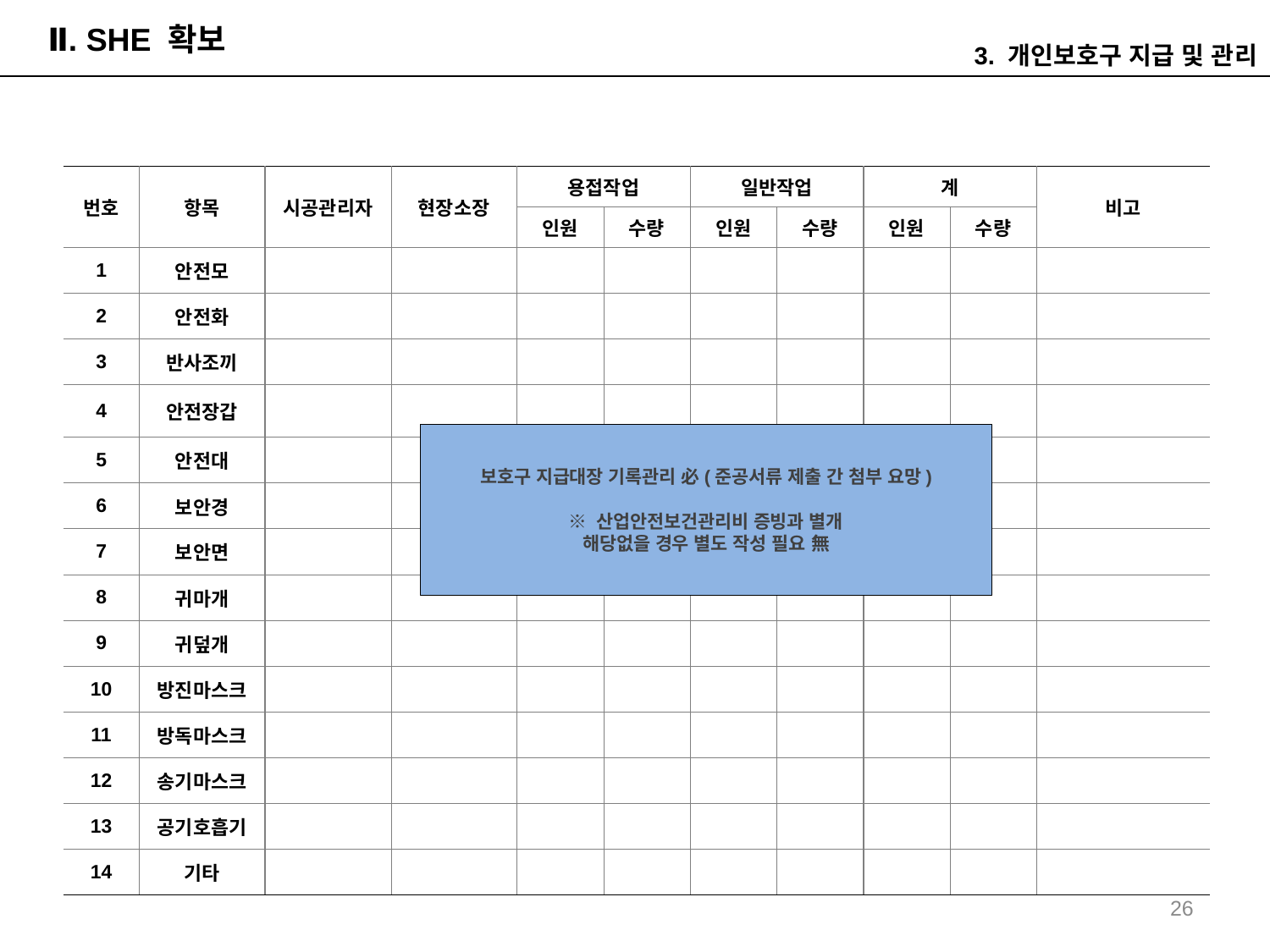

# Ⅱ. SHE 확보
3. 개인보호구 지급 및 관리
| 번호 | 항목 | 시공관리자 | 현장소장 | 용접작업 |  | 일반작업 |  | 계 |  | 비고 |
| --- | --- | --- | --- | --- | --- | --- | --- | --- | --- | --- |
|  |  |  |  | 인원 | 수량 | 인원 | 수량 | 인원 | 수량 |  |
| 1 | 안전모 |  |  |  |  |  |  |  |  |  |
| 2 | 안전화 |  |  |  |  |  |  |  |  |  |
| 3 | 반사조끼 |  |  |  |  |  |  |  |  |  |
| 4 | 안전장갑 |  |  |  |  |  |  |  |  |  |
| 5 | 안전대 |  |  |  |  |  |  |  |  |  |
| 6 | 보안경 |  |  |  |  |  |  |  |  |  |
| 7 | 보안면 |  |  |  |  |  |  |  |  |  |
| 8 | 귀마개 |  |  |  |  |  |  |  |  |  |
| 9 | 귀덮개 |  |  |  |  |  |  |  |  |  |
| 10 | 방진마스크 |  |  |  |  |  |  |  |  |  |
| 11 | 방독마스크 |  |  |  |  |  |  |  |  |  |
| 12 | 송기마스크 |  |  |  |  |  |  |  |  |  |
| 13 | 공기호흡기 |  |  |  |  |  |  |  |  |  |
| 14 | 기타 |  |  |  |  |  |  |  |  |  |
보호구 지급대장 기록관리 必(준공서류 제출 간 첨부 요망)

※ 산업안전보건관리비 증빙과 별개
해당없을 경우 별도 작성 필요 無
26